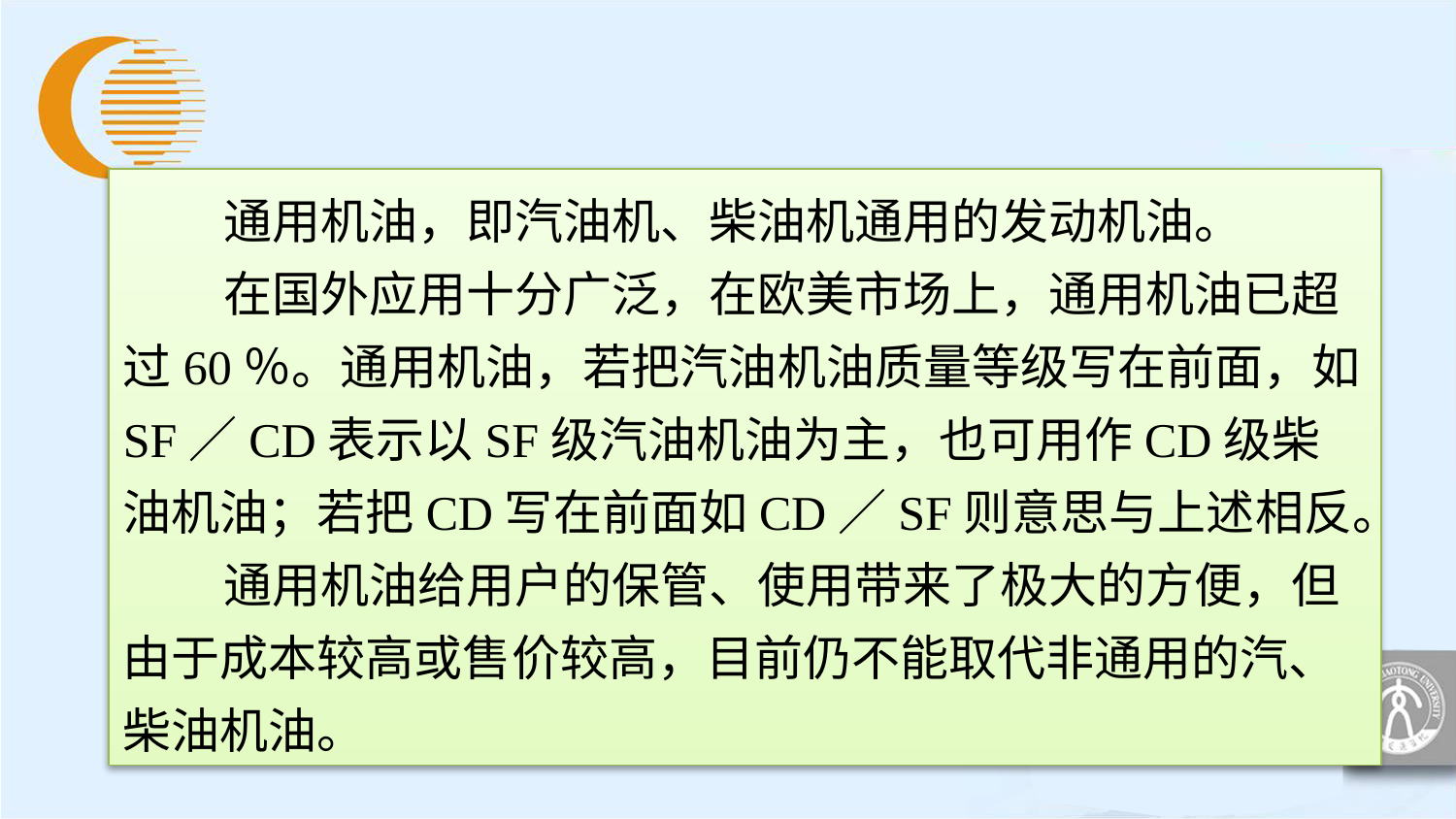

通用机油，即汽油机、柴油机通用的发动机油。
在国外应用十分广泛，在欧美市场上，通用机油已超过60％。通用机油，若把汽油机油质量等级写在前面，如SF／CD表示以SF级汽油机油为主，也可用作CD级柴油机油；若把CD写在前面如CD／SF则意思与上述相反。
通用机油给用户的保管、使用带来了极大的方便，但由于成本较高或售价较高，目前仍不能取代非通用的汽、柴油机油。